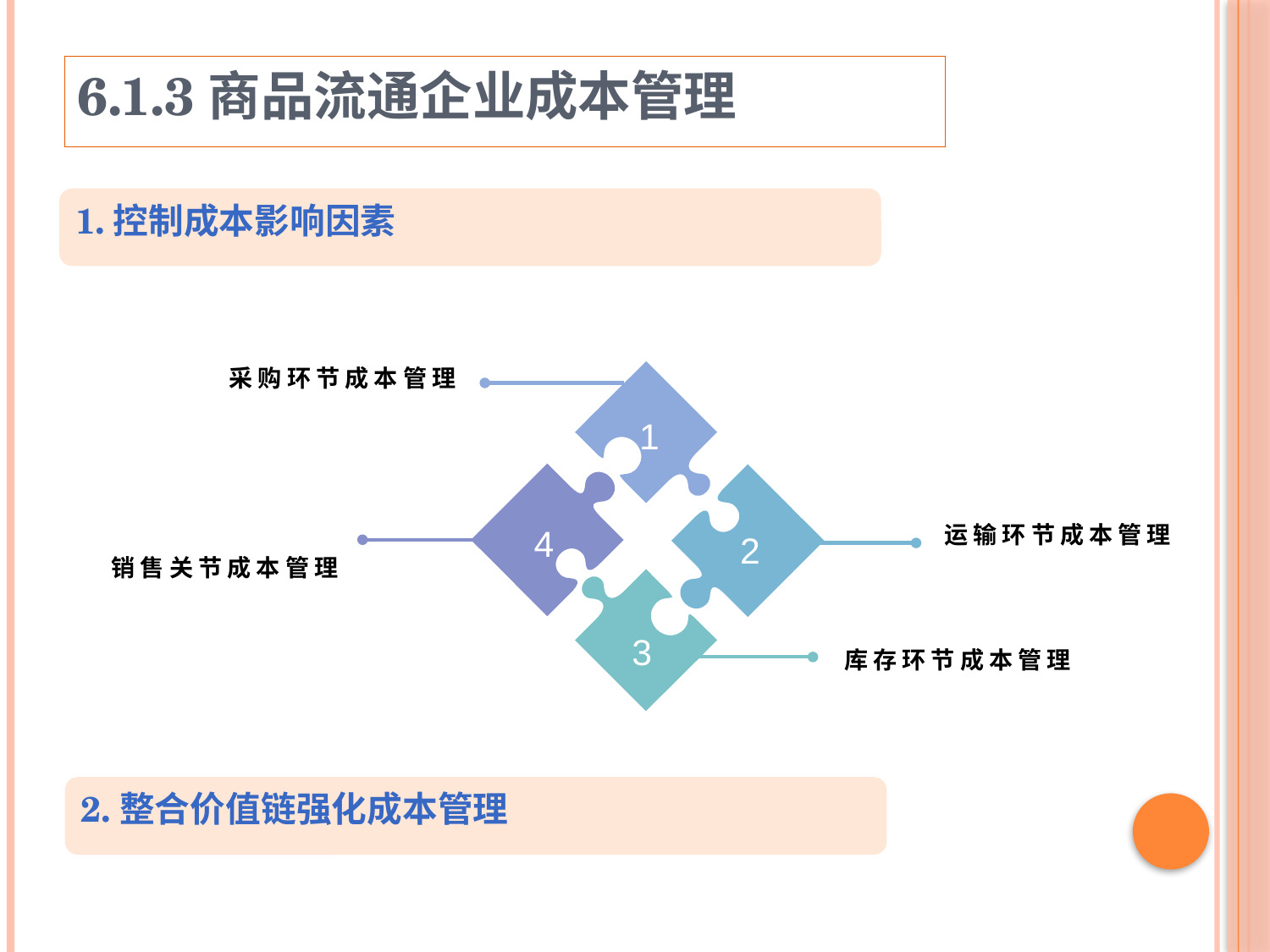

6.1.3商品流通企业成本管理
1.控制成本影响因素
采购环节成本管理

1

运输环节成本管理
4
2
销售关节成本管理

3
库存环节成本管理
2.整合价值链强化成本管理